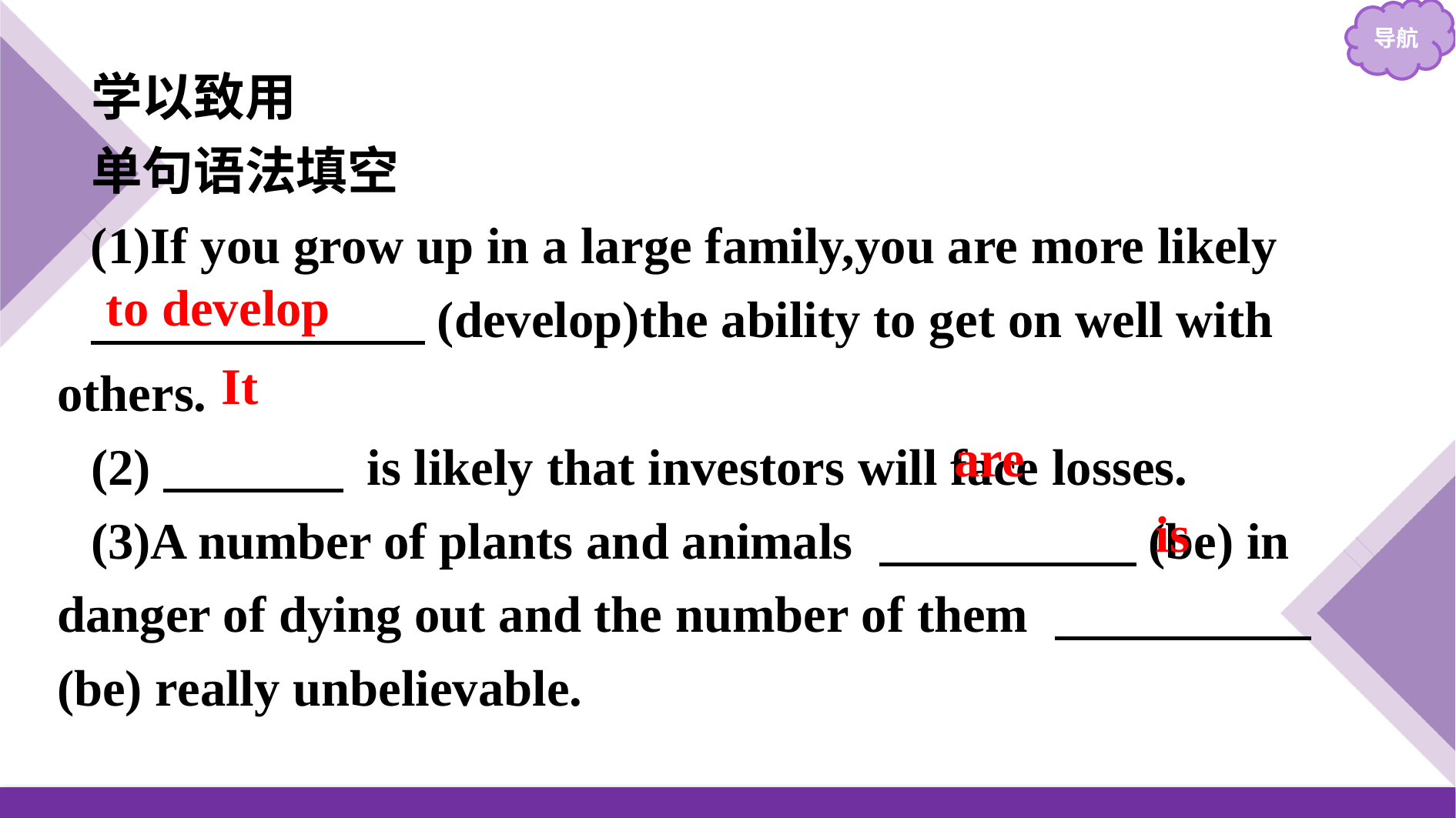

学以致用
单句语法填空
(1)If you grow up in a large family,you are more likely
　　　　　　 (develop)the ability to get on well with others.
(2)　　　  is likely that investors will face losses.
(3)A number of plants and animals 　　　　　(be) in danger of dying out and the number of them 　　　　　(be) really unbelievable.
to develop
It
are
is